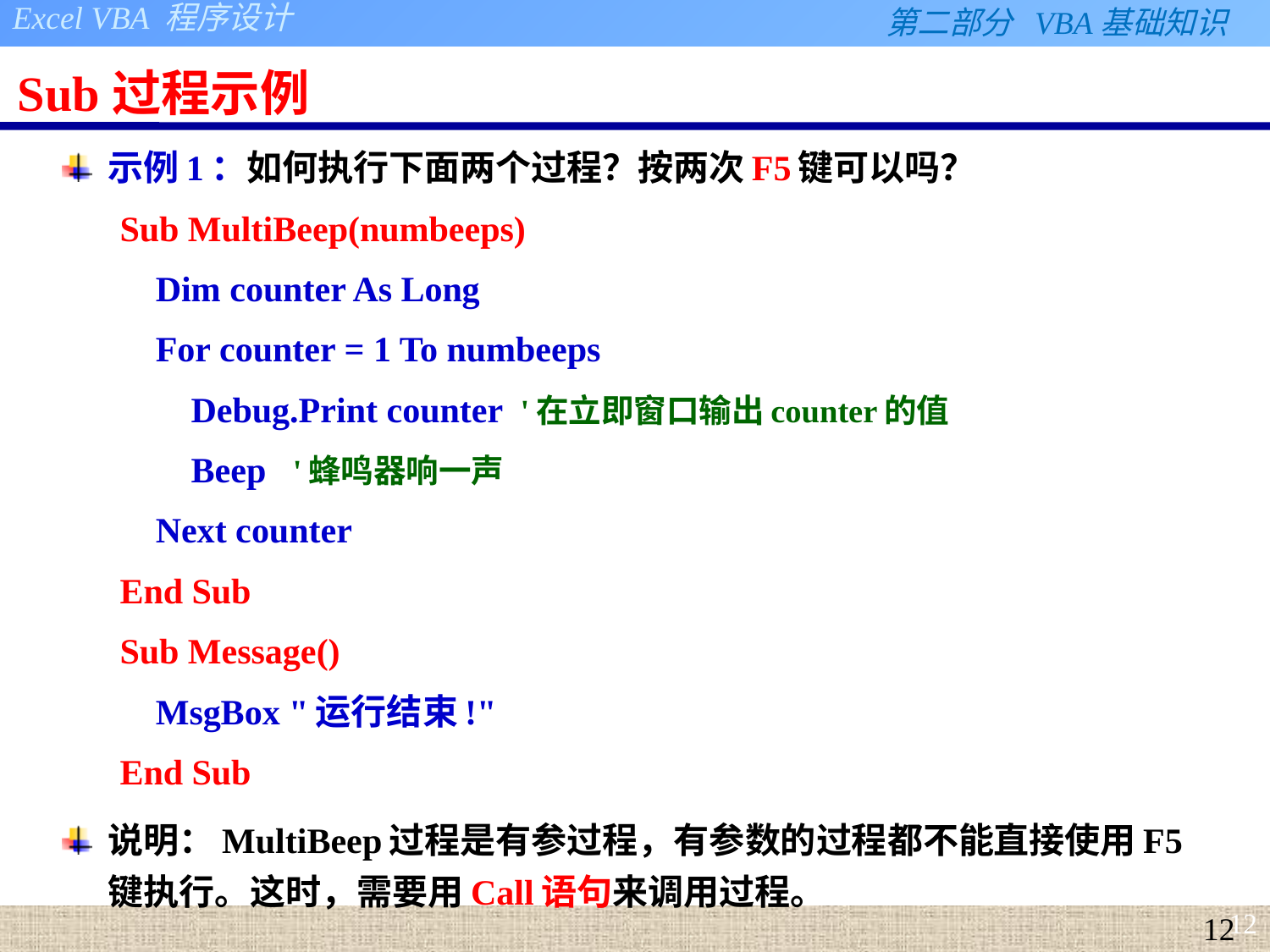

# Sub过程示例
示例1：如何执行下面两个过程？按两次F5键可以吗？
Sub MultiBeep(numbeeps)
    Dim counter As Long
    For counter = 1 To numbeeps
        Debug.Print counter  '在立即窗口输出counter的值
        Beep   '蜂鸣器响一声
    Next counter
End Sub
Sub Message()
    MsgBox "运行结束!"
End Sub
说明：MultiBeep过程是有参过程，有参数的过程都不能直接使用F5键执行。这时，需要用Call语句来调用过程。

12